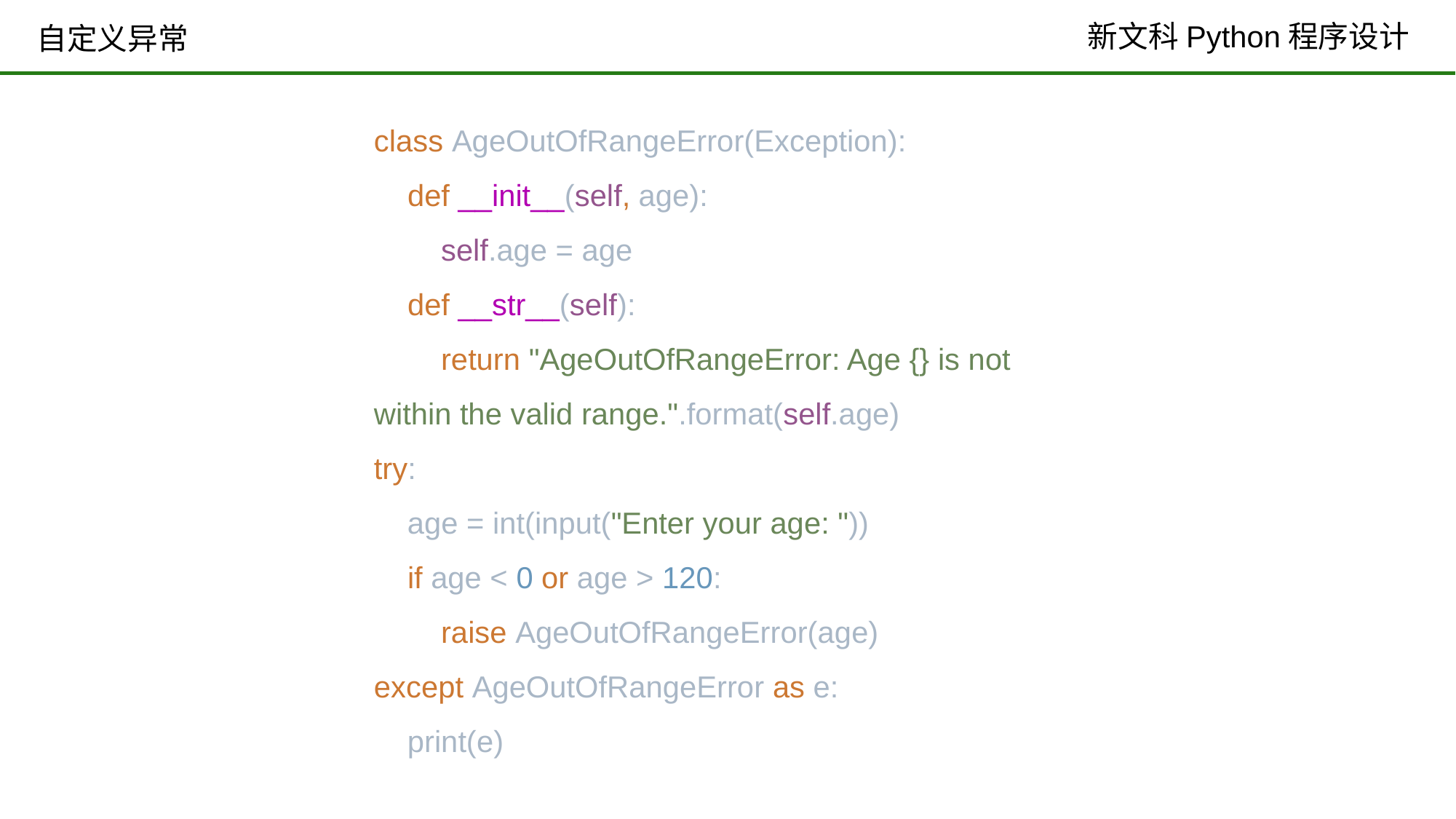

# 自定义异常
class AgeOutOfRangeError(Exception):
    def __init__(self, age):
        self.age = age
    def __str__(self):
        return "AgeOutOfRangeError: Age {} is not within the valid range.".format(self.age)
try:
    age = int(input("Enter your age: "))
    if age < 0 or age > 120:
        raise AgeOutOfRangeError(age)
except AgeOutOfRangeError as e:
    print(e)